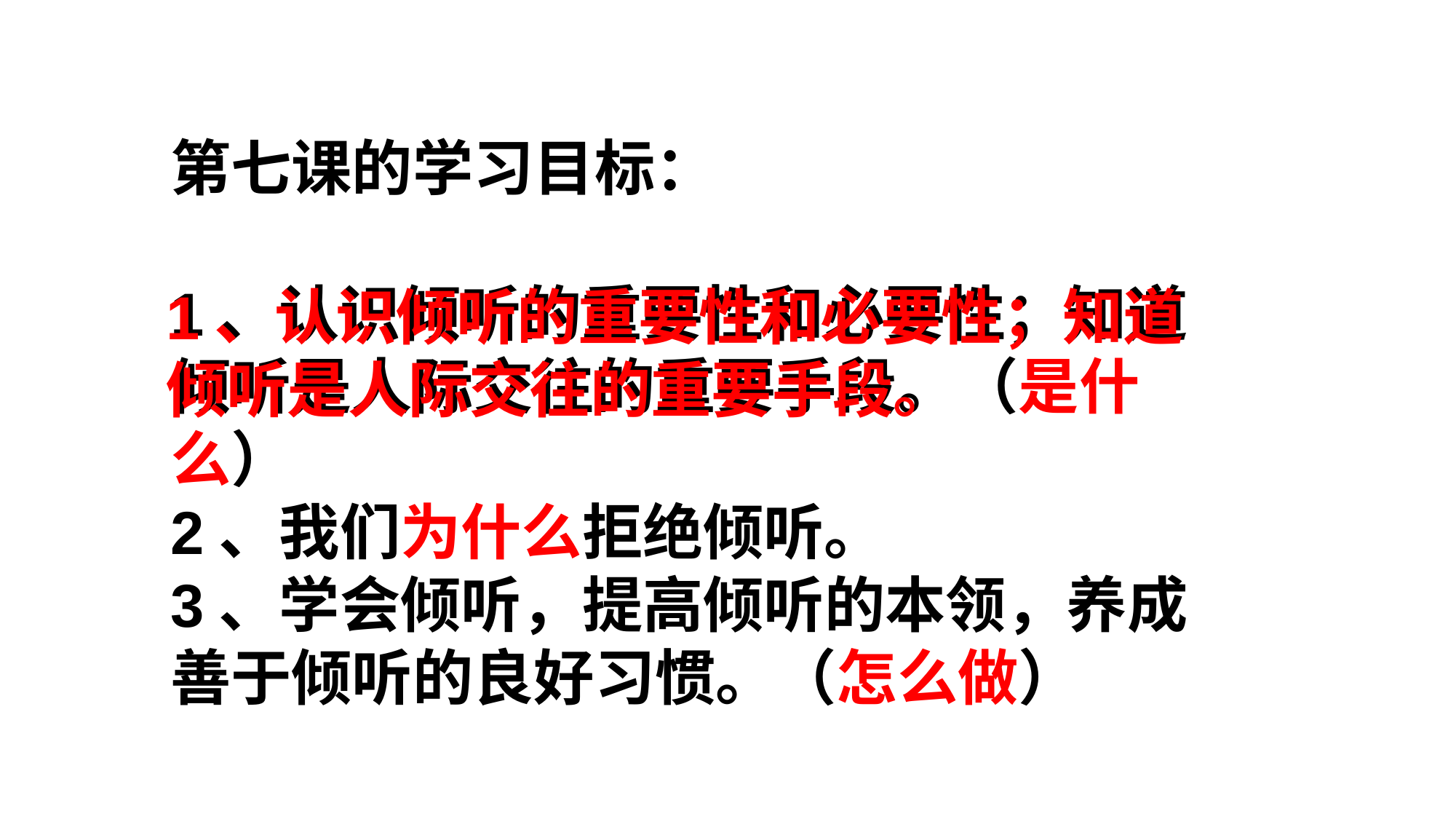

第七课的学习目标：

1、认识倾听的重要性和必要性；知道倾听是人际交往的重要手段。（是什么）
2、我们为什么拒绝倾听。
3、学会倾听，提高倾听的本领，养成善于倾听的良好习惯。（怎么做）

1、认识倾听的重要性和必要性；知道
倾听是人际交往的重要手段。